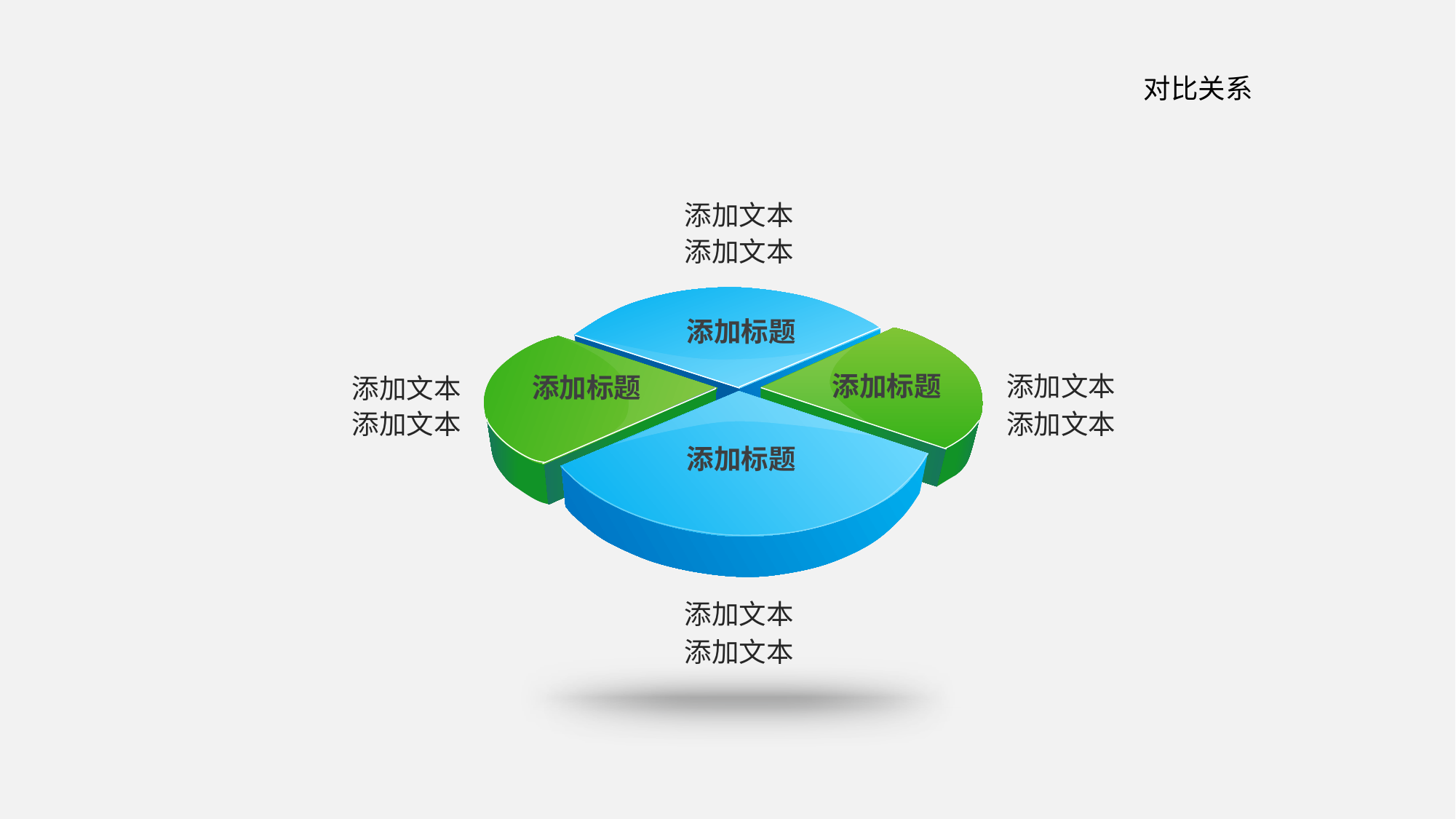

对比关系
添加文本
添加文本

添加标题

添加标题
添加文本
添加文本
添加标题
添加文本
添加文本

添加标题
添加文本
添加文本